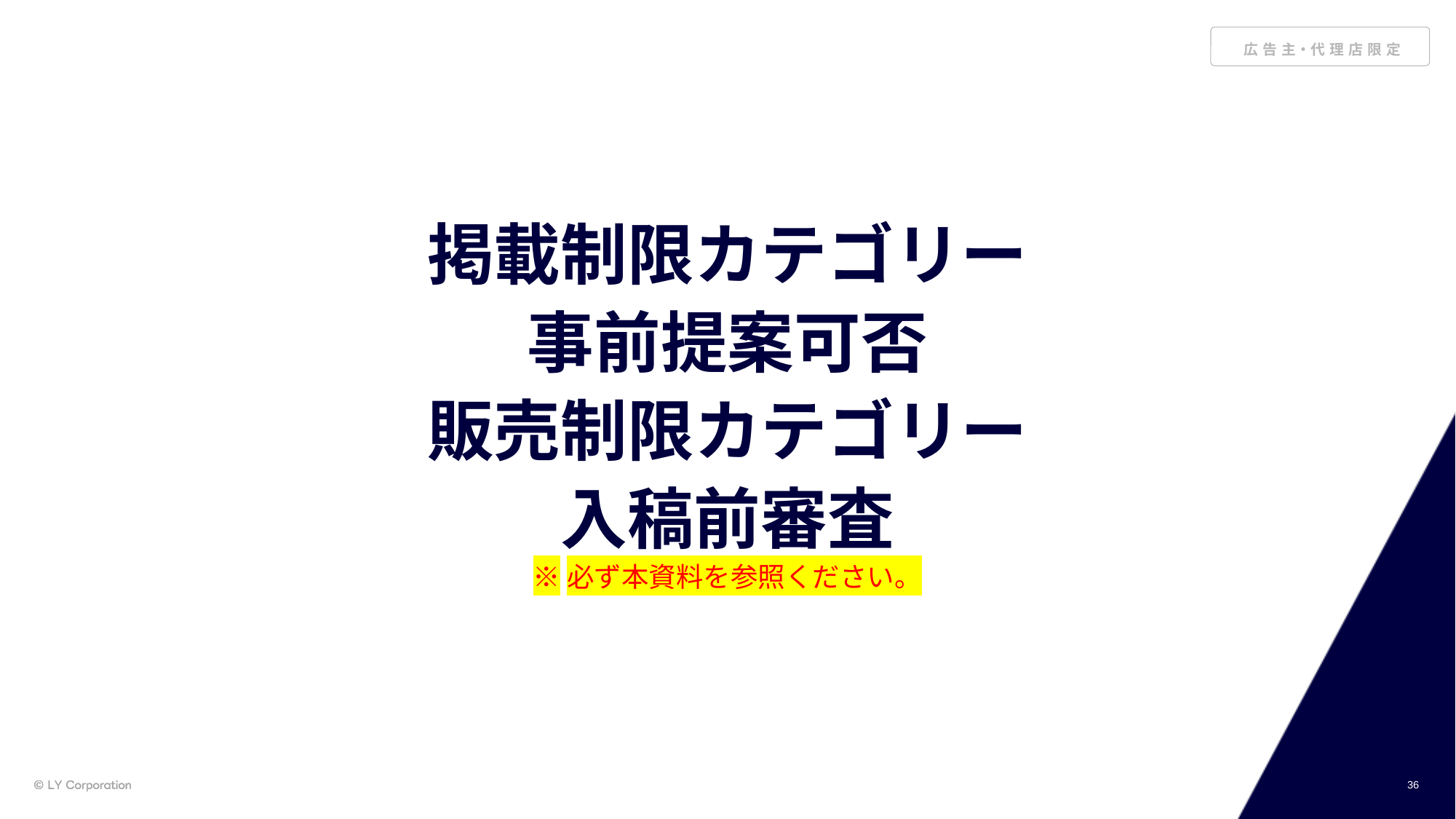

掲載制限カテゴリー
事前提案可否
販売制限カテゴリー
入稿前審査
※必ず本資料を参照ください。